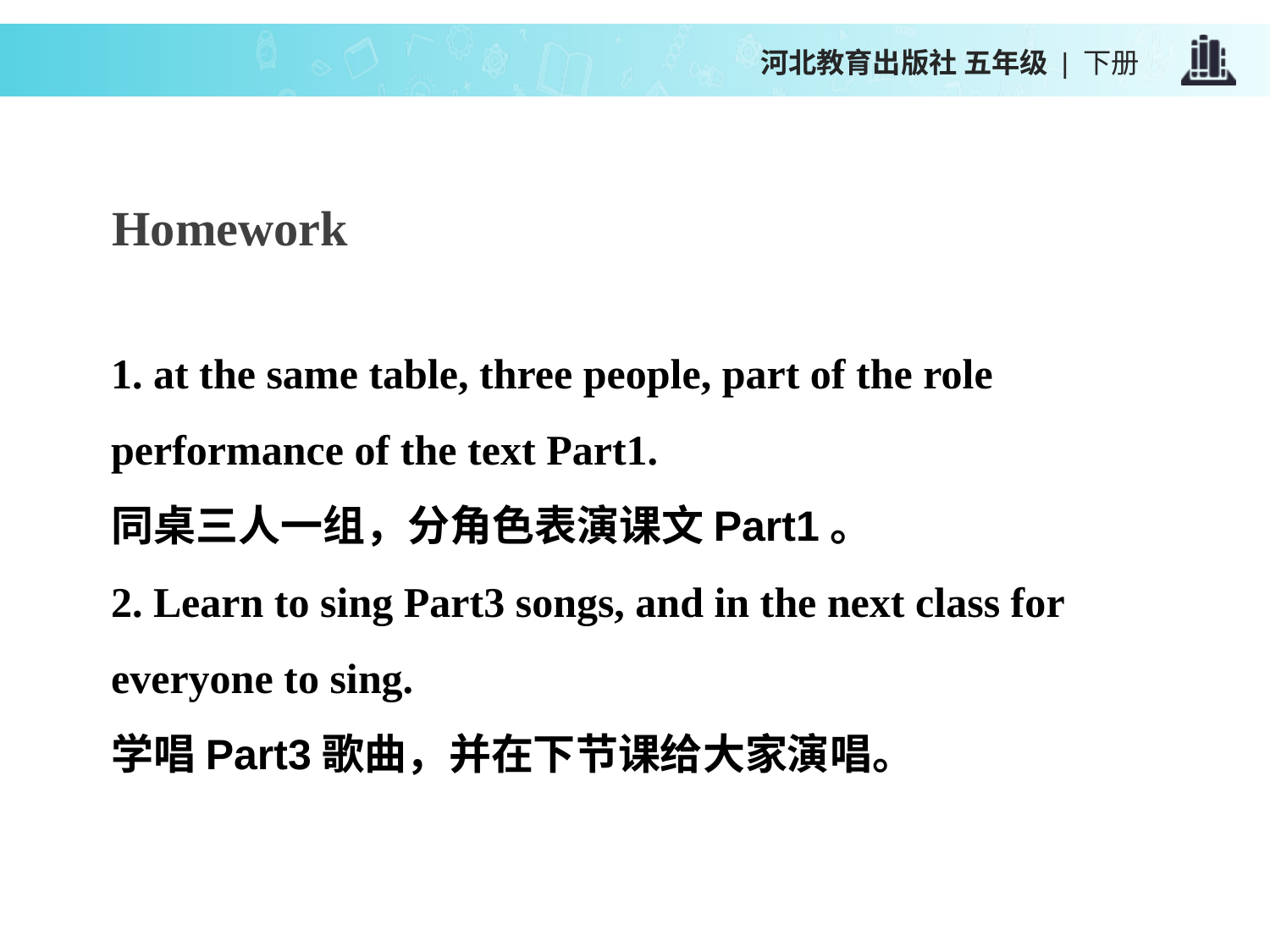

河北教育出版社 五年级 | 下册
Homework
1. at the same table, three people, part of the role performance of the text Part1.
同桌三人一组，分角色表演课文Part1。
2. Learn to sing Part3 songs, and in the next class for everyone to sing.
学唱Part3歌曲，并在下节课给大家演唱。